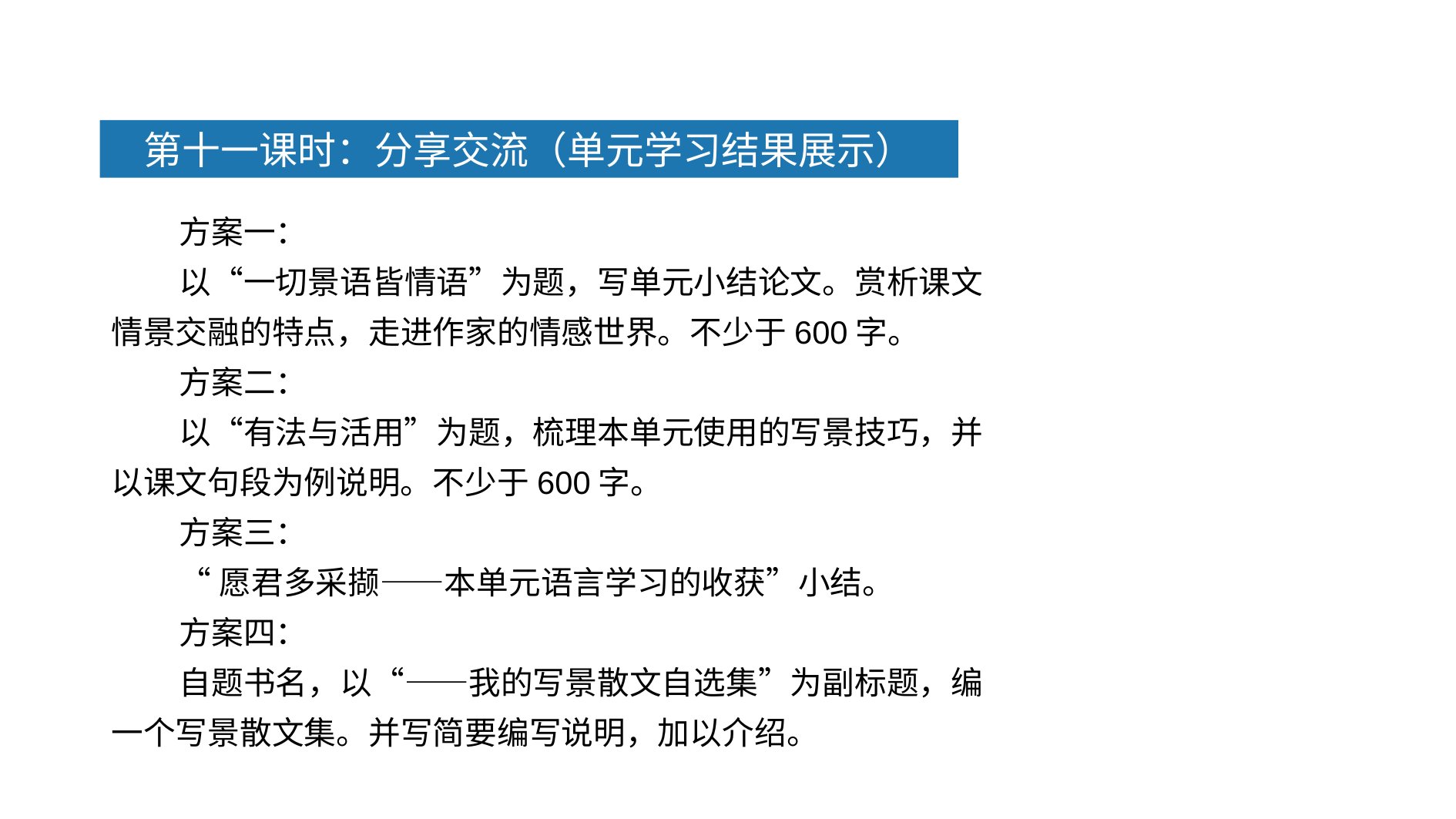

第十一课时：分享交流（单元学习结果展示）

方案一：
以“一切景语皆情语”为题，写单元小结论文。赏析课文情景交融的特点，走进作家的情感世界。不少于600字。
方案二：
以“有法与活用”为题，梳理本单元使用的写景技巧，并以课文句段为例说明。不少于600字。
方案三：
“愿君多采撷——本单元语言学习的收获”小结。
方案四：
自题书名，以“——我的写景散文自选集”为副标题，编一个写景散文集。并写简要编写说明，加以介绍。